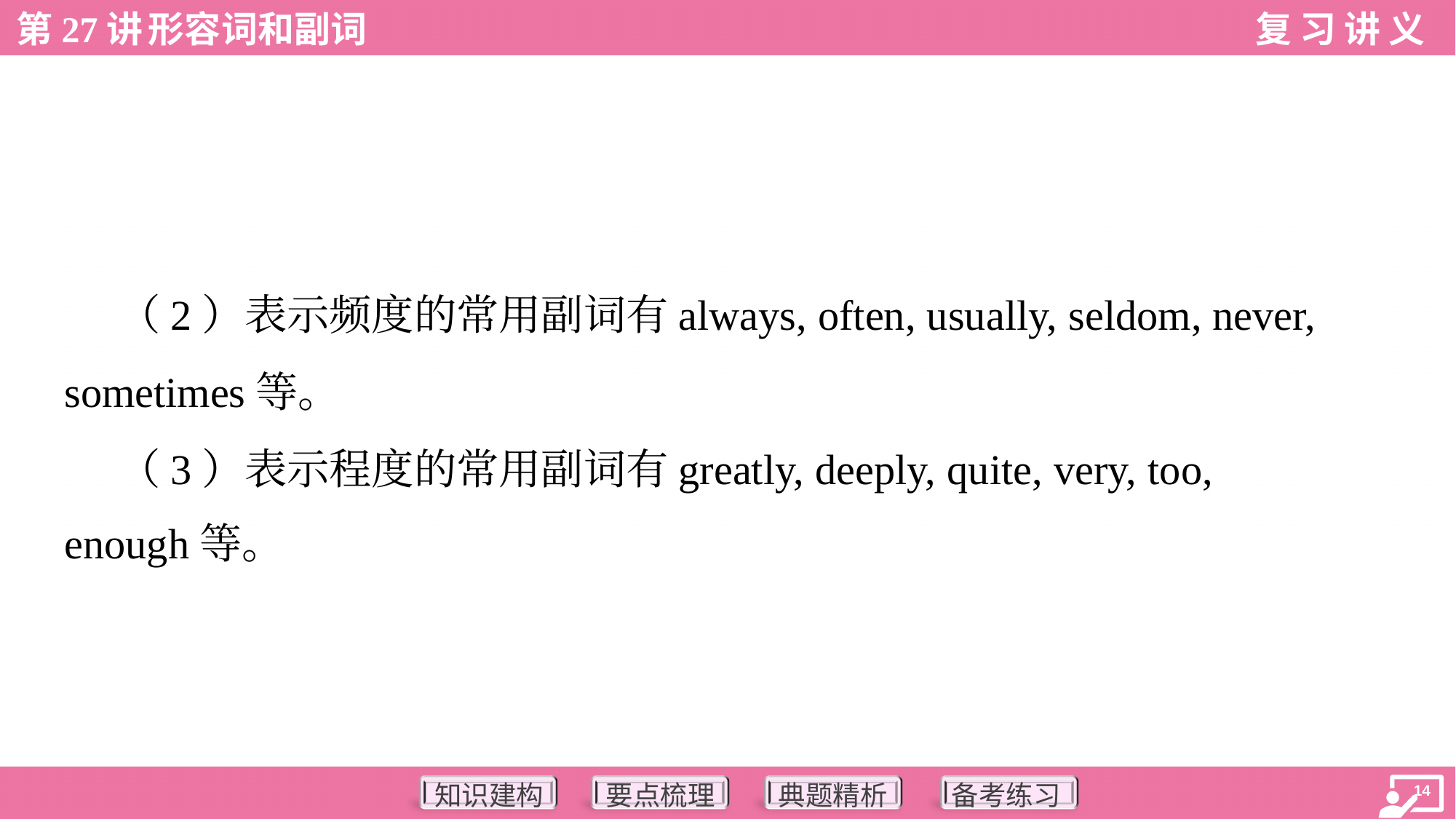

（2）表示频度的常用副词有always, often, usually, seldom, never,
sometimes等。
    （3）表示程度的常用副词有greatly, deeply, quite, very, too,
enough等。